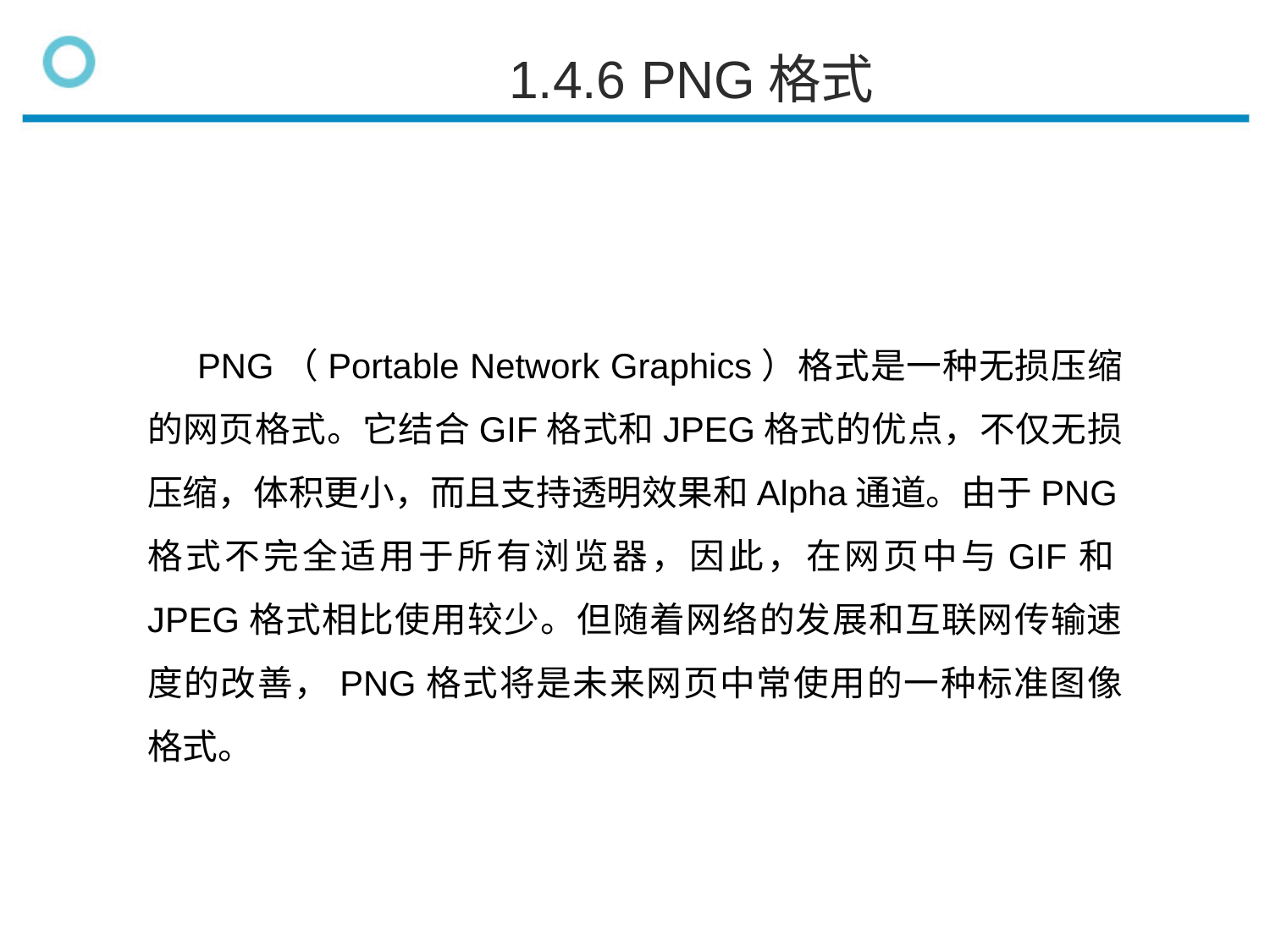

1.4.6 PNG格式

PNG（Portable Network Graphics）格式是一种无损压缩的网页格式。它结合GIF格式和JPEG格式的优点，不仅无损压缩，体积更小，而且支持透明效果和Alpha通道。由于PNG格式不完全适用于所有浏览器，因此，在网页中与GIF和JPEG格式相比使用较少。但随着网络的发展和互联网传输速度的改善，PNG格式将是未来网页中常使用的一种标准图像格式。